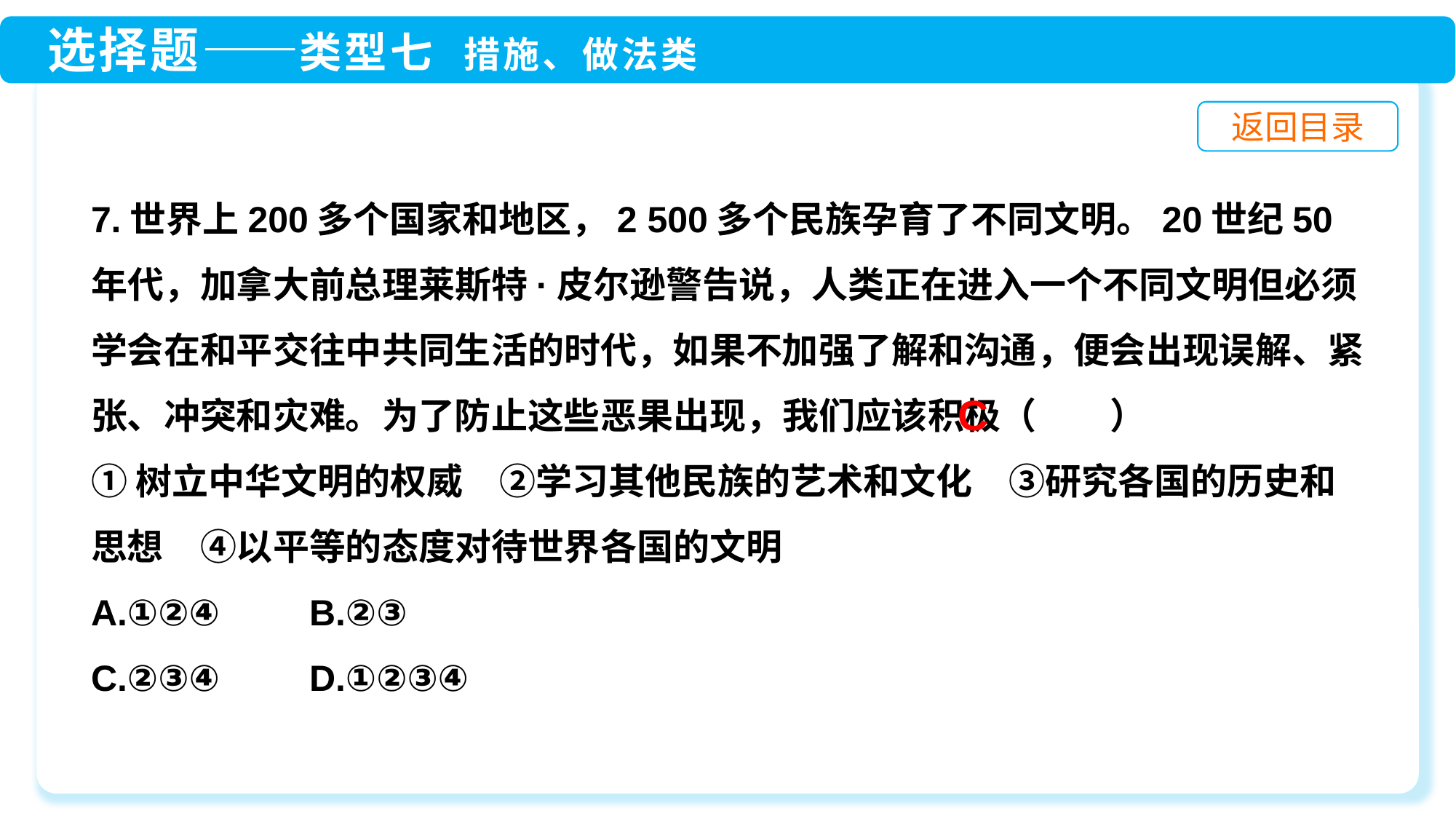

7.世界上200多个国家和地区，2 500多个民族孕育了不同文明。20世纪50年代，加拿大前总理莱斯特·皮尔逊警告说，人类正在进入一个不同文明但必须学会在和平交往中共同生活的时代，如果不加强了解和沟通，便会出现误解、紧张、冲突和灾难。为了防止这些恶果出现，我们应该积极（　　）
①树立中华文明的权威　②学习其他民族的艺术和文化　③研究各国的历史和思想　④以平等的态度对待世界各国的文明
A.①②④	B.②③
C.②③④	D.①②③④

C